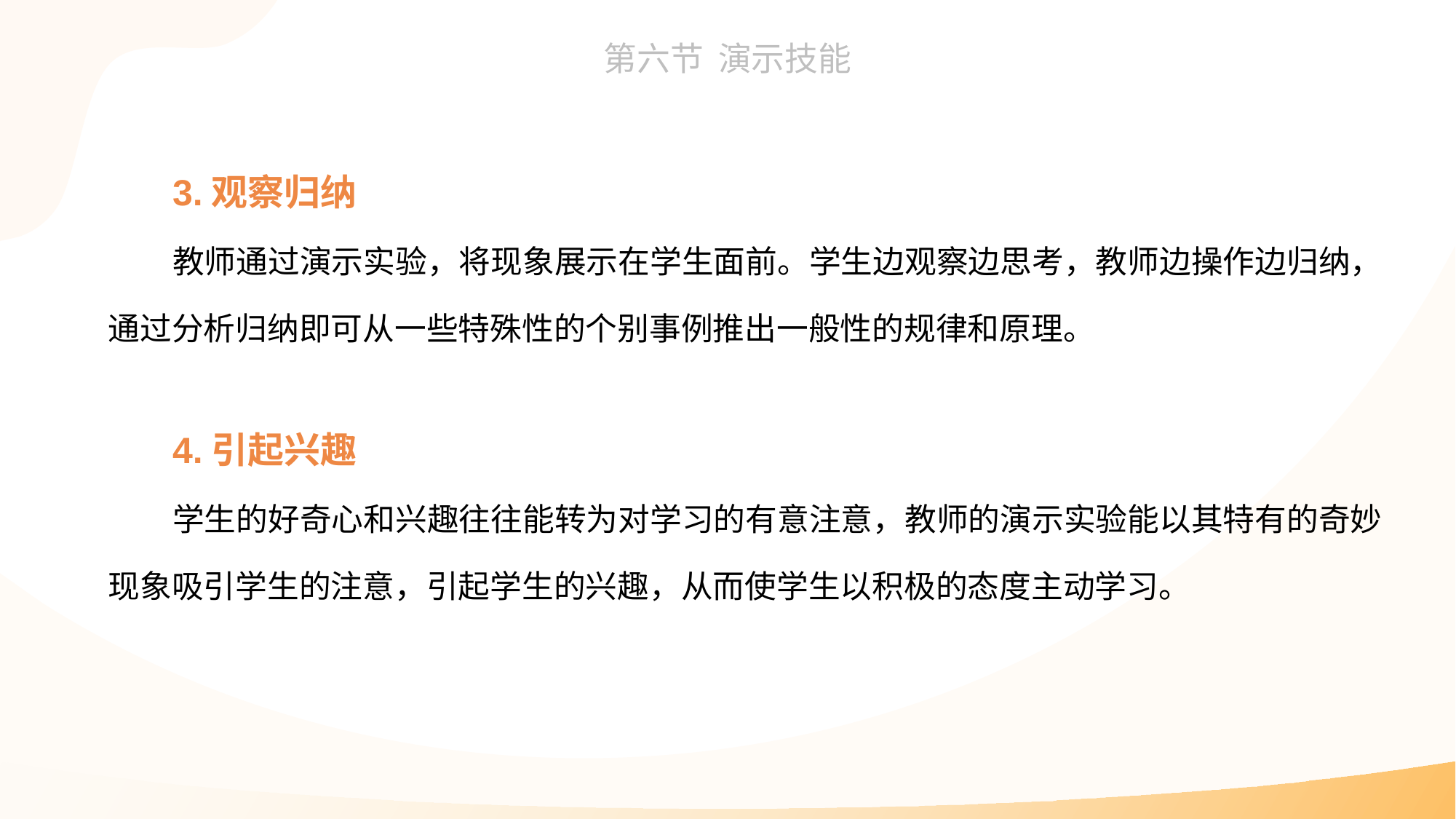

3.观察归纳
教师通过演示实验，将现象展示在学生面前。学生边观察边思考，教师边操作边归纳，通过分析归纳即可从一些特殊性的个别事例推出一般性的规律和原理。

4.引起兴趣
学生的好奇心和兴趣往往能转为对学习的有意注意，教师的演示实验能以其特有的奇妙现象吸引学生的注意，引起学生的兴趣，从而使学生以积极的态度主动学习。